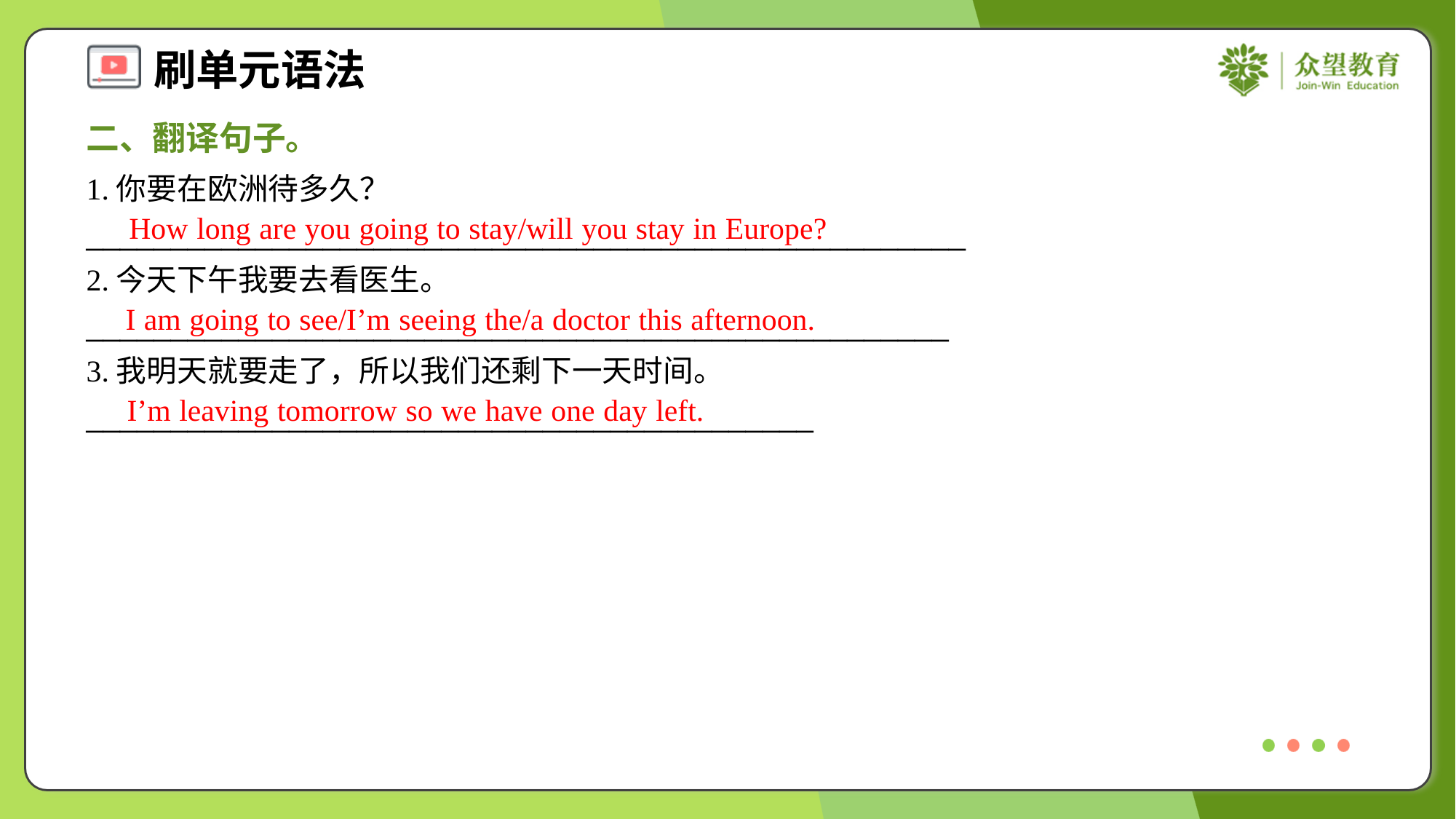

二、翻译句子。
1.你要在欧洲待多久？
____________________________________________________
2.今天下午我要去看医生。
___________________________________________________
3.我明天就要走了，所以我们还剩下一天时间。
___________________________________________
How long are you going to stay/will you stay in Europe?
I am going to see/I’m seeing the/a doctor this afternoon.
I’m leaving tomorrow so we have one day left.